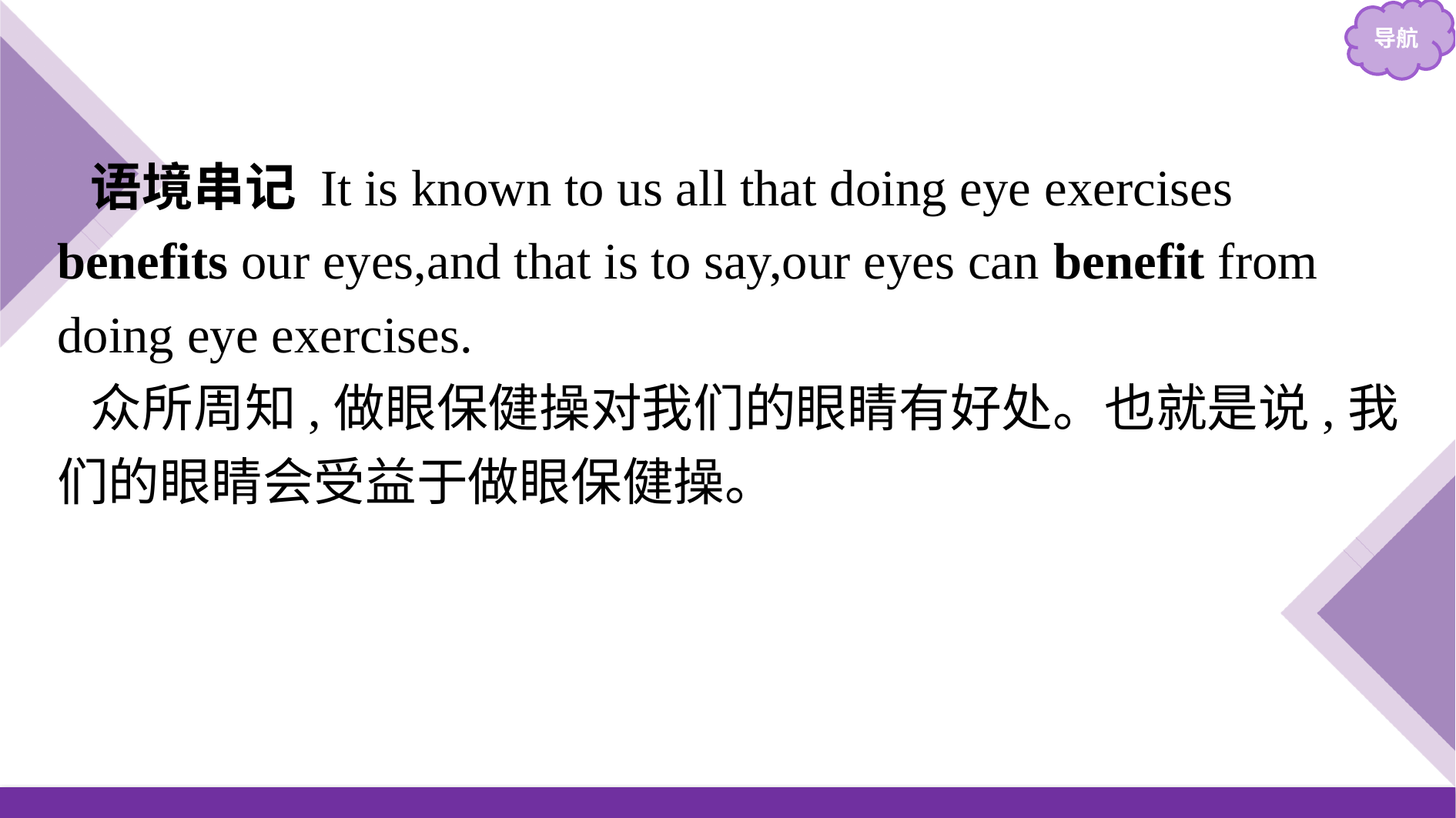

语境串记 It is known to us all that doing eye exercises benefits our eyes,and that is to say,our eyes can benefit from doing eye exercises.
众所周知,做眼保健操对我们的眼睛有好处。也就是说,我们的眼睛会受益于做眼保健操。